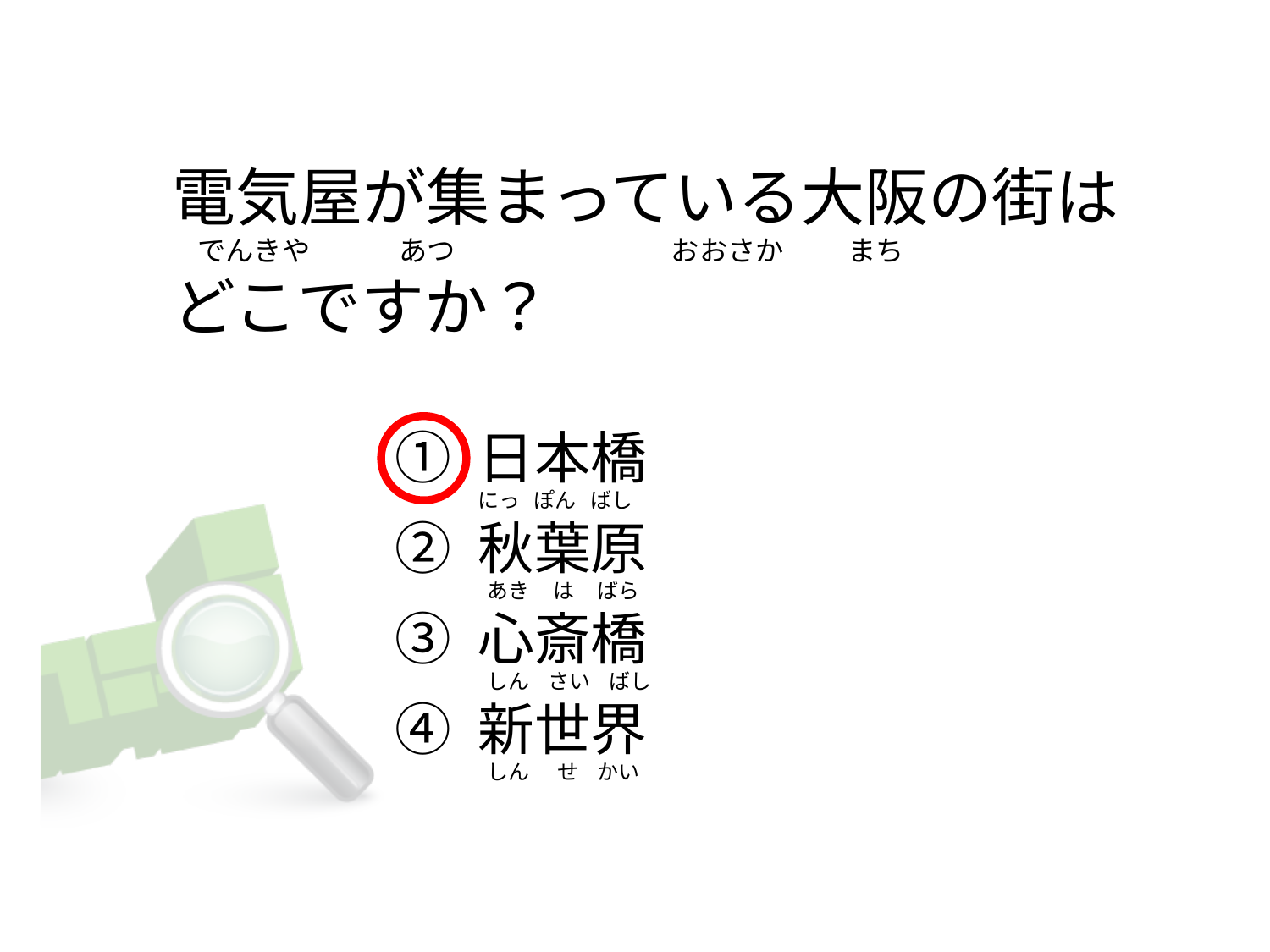

# 電気屋が集まっている大阪の街は     でんきや              あつ                                  おおさか          まち どこですか？
① 日本橋
② 秋葉原
③ 心斎橋
④ 新世界

にっ   ぽん   ばし
 あき     は     ばら
 しん    さい    ばし
 しん      せ    かい